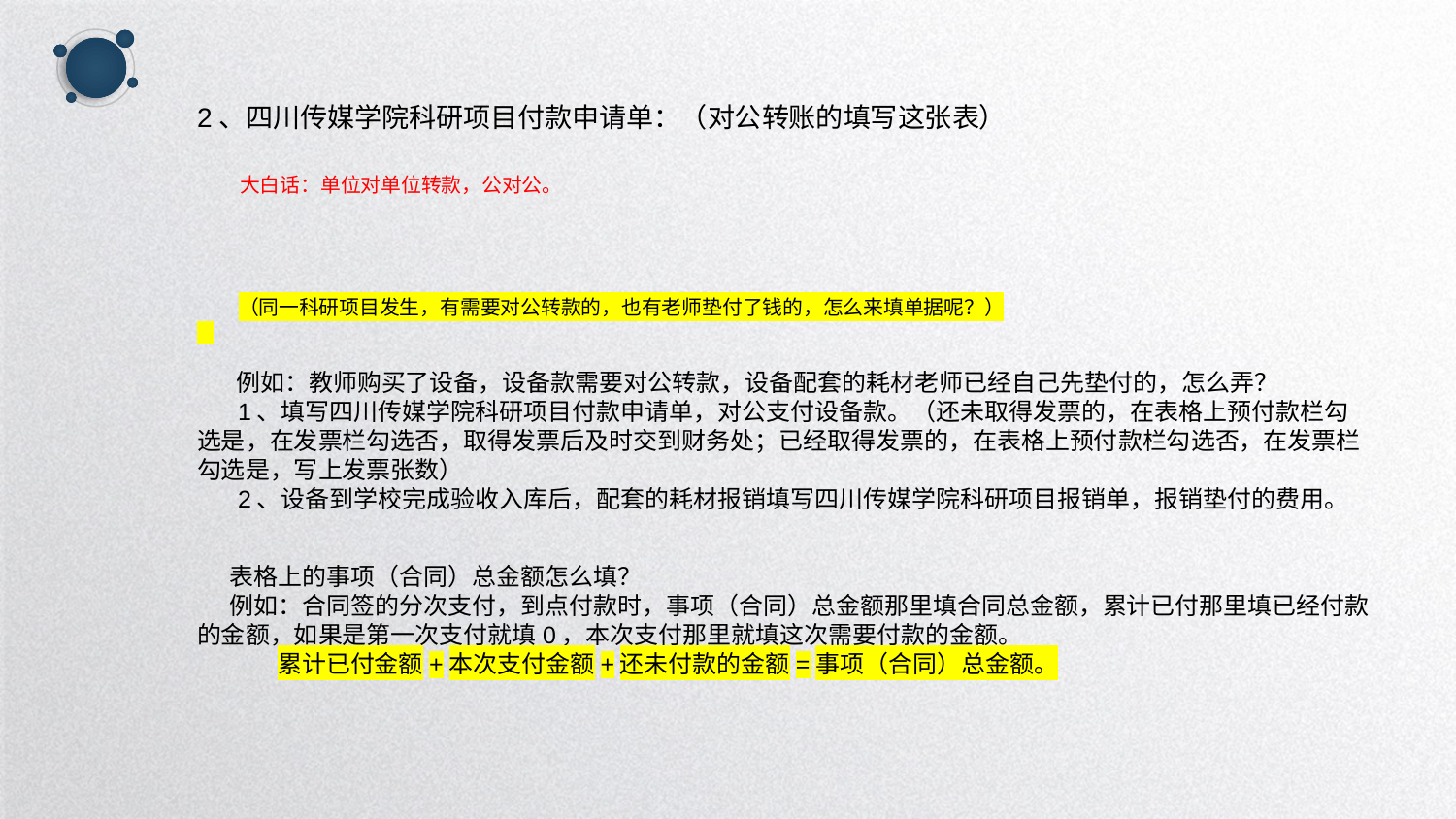

2、四川传媒学院科研项目付款申请单：（对公转账的填写这张表）

      大白话：单位对单位转款，公对公。

        （同一科研项目发生，有需要对公转款的，也有老师垫付了钱的，怎么来填单据呢？）

       例如：教师购买了设备，设备款需要对公转款，设备配套的耗材老师已经自己先垫付的，怎么弄？
      1、填写四川传媒学院科研项目付款申请单，对公支付设备款。（还未取得发票的，在表格上预付款栏勾选是，在发票栏勾选否，取得发票后及时交到财务处；已经取得发票的，在表格上预付款栏勾选否，在发票栏勾选是，写上发票张数）
      2、设备到学校完成验收入库后，配套的耗材报销填写四川传媒学院科研项目报销单，报销垫付的费用。

     表格上的事项（合同）总金额怎么填？
     例如：合同签的分次支付，到点付款时，事项（合同）总金额那里填合同总金额，累计已付那里填已经付款的金额，如果是第一次支付就填0，本次支付那里就填这次需要付款的金额。
              累计已付金额+本次支付金额+还未付款的金额=事项（合同）总金额。